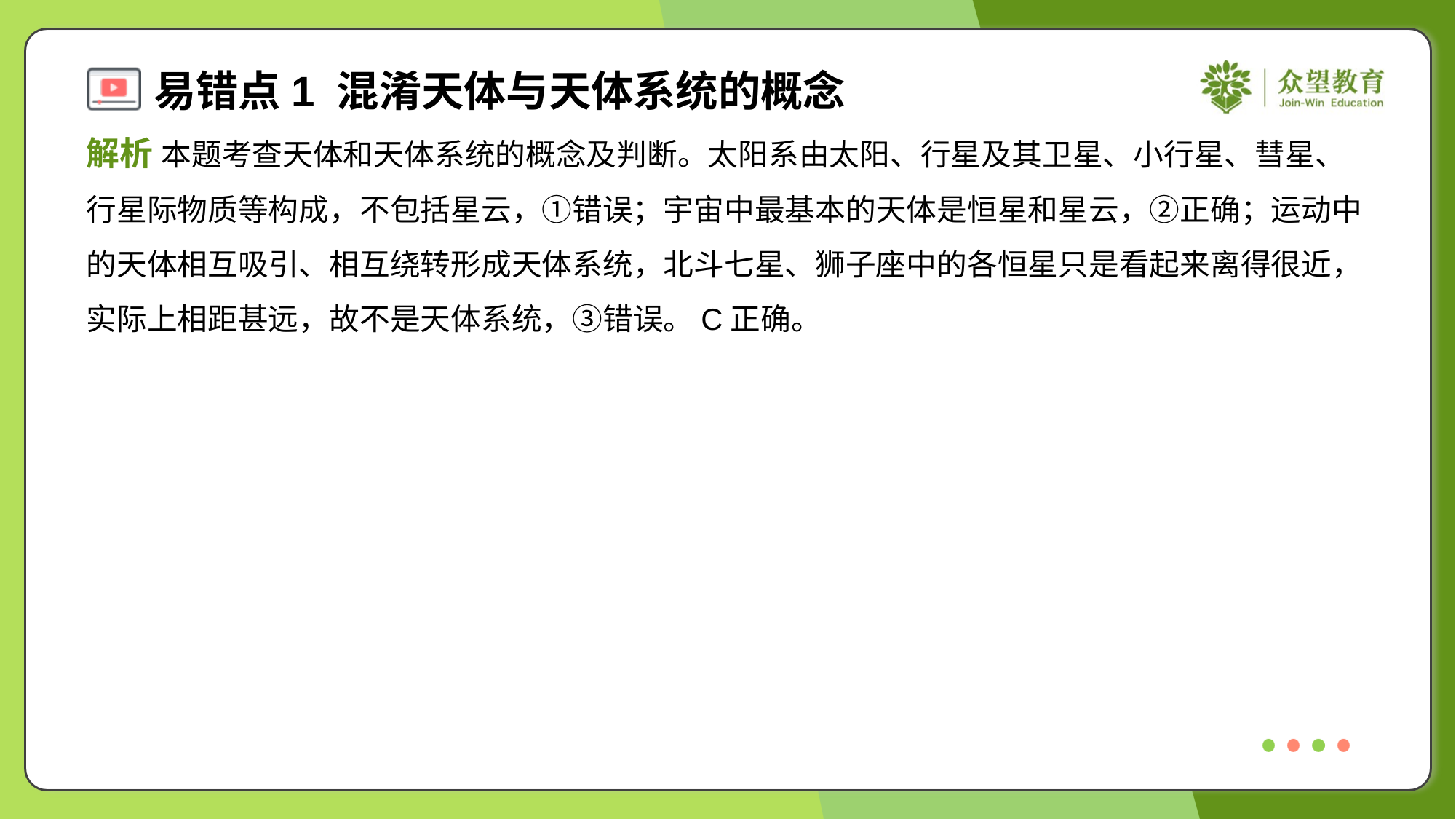

解析 本题考查天体和天体系统的概念及判断。太阳系由太阳、行星及其卫星、小行星、彗星、
行星际物质等构成，不包括星云，①错误；宇宙中最基本的天体是恒星和星云，②正确；运动中
的天体相互吸引、相互绕转形成天体系统，北斗七星、狮子座中的各恒星只是看起来离得很近，
实际上相距甚远，故不是天体系统，③错误。C正确。